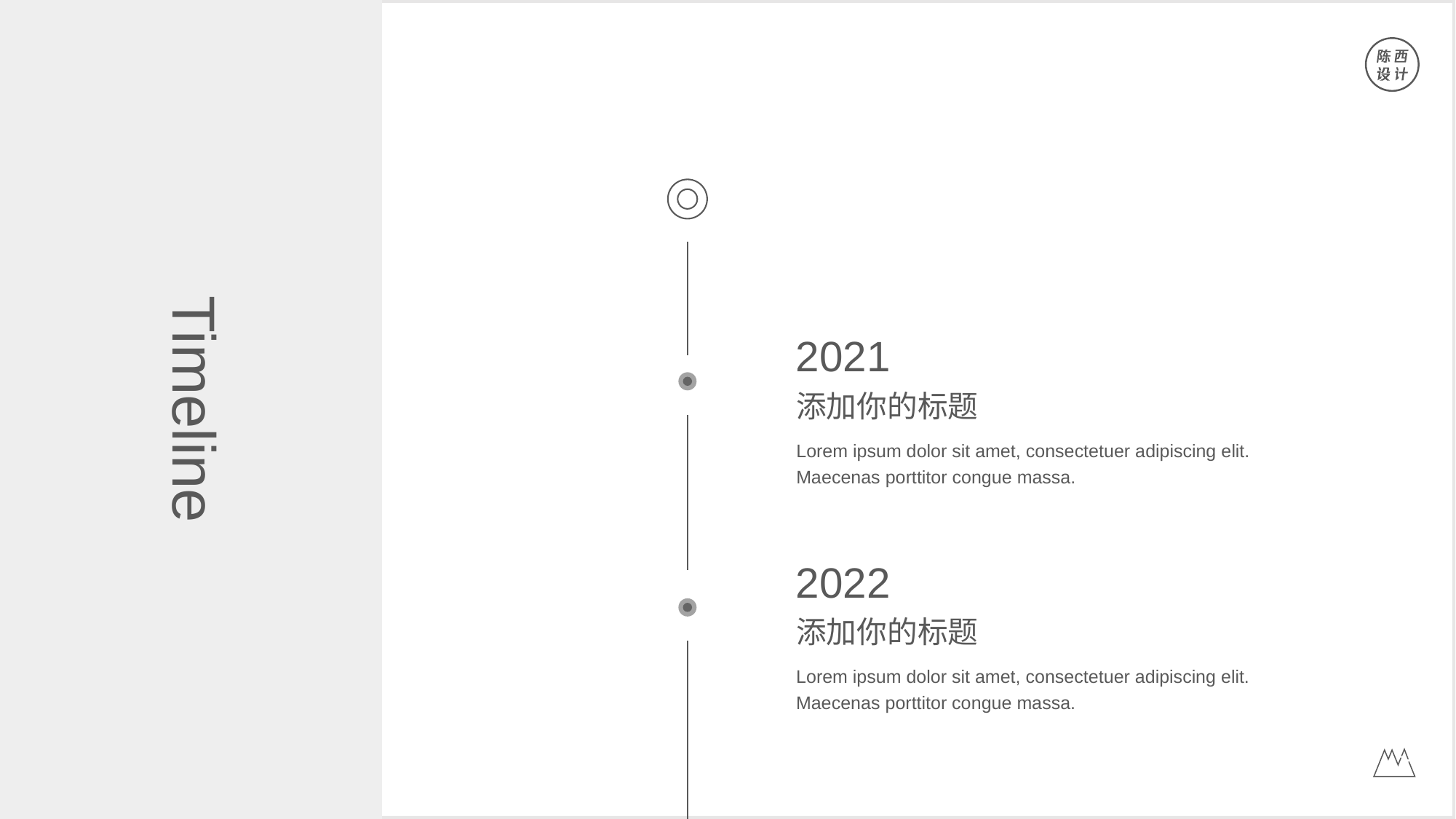

Timeline
2021

添加你的标题
Lorem ipsum dolor sit amet, consectetuer adipiscing elit. Maecenas porttitor congue massa.
2022

添加你的标题
Lorem ipsum dolor sit amet, consectetuer adipiscing elit. Maecenas porttitor congue massa.